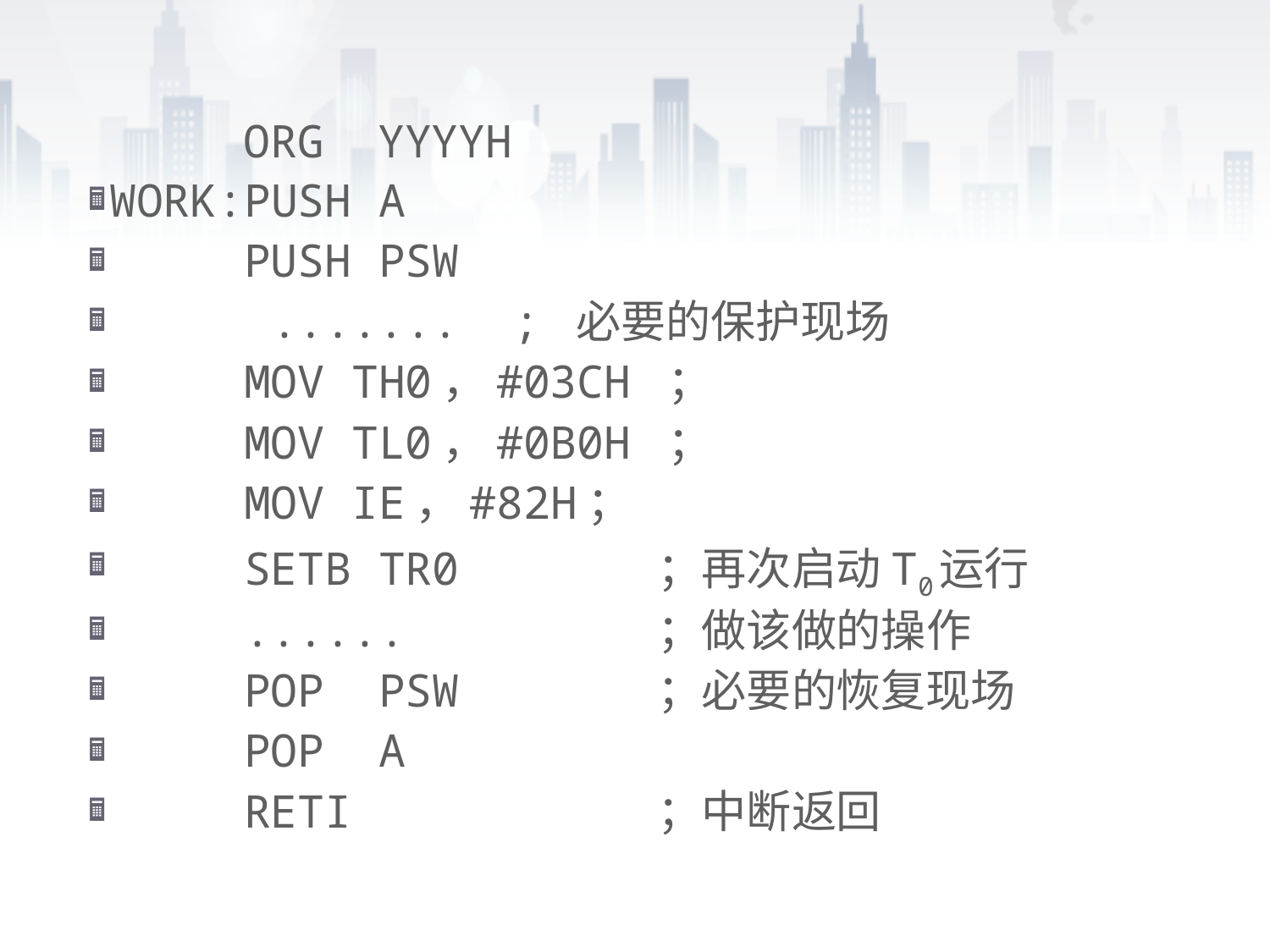

ORG  YYYYH
WORK:PUSH A
     PUSH PSW
      .......  ; 必要的保护现场
     MOV TH0，#03CH ；
     MOV TL0，#0B0H ；
     MOV IE，#82H；
     SETB TR0       ；再次启动T0运行
     ......         ；做该做的操作
     POP  PSW       ；必要的恢复现场
     POP  A
     RETI           ；中断返回